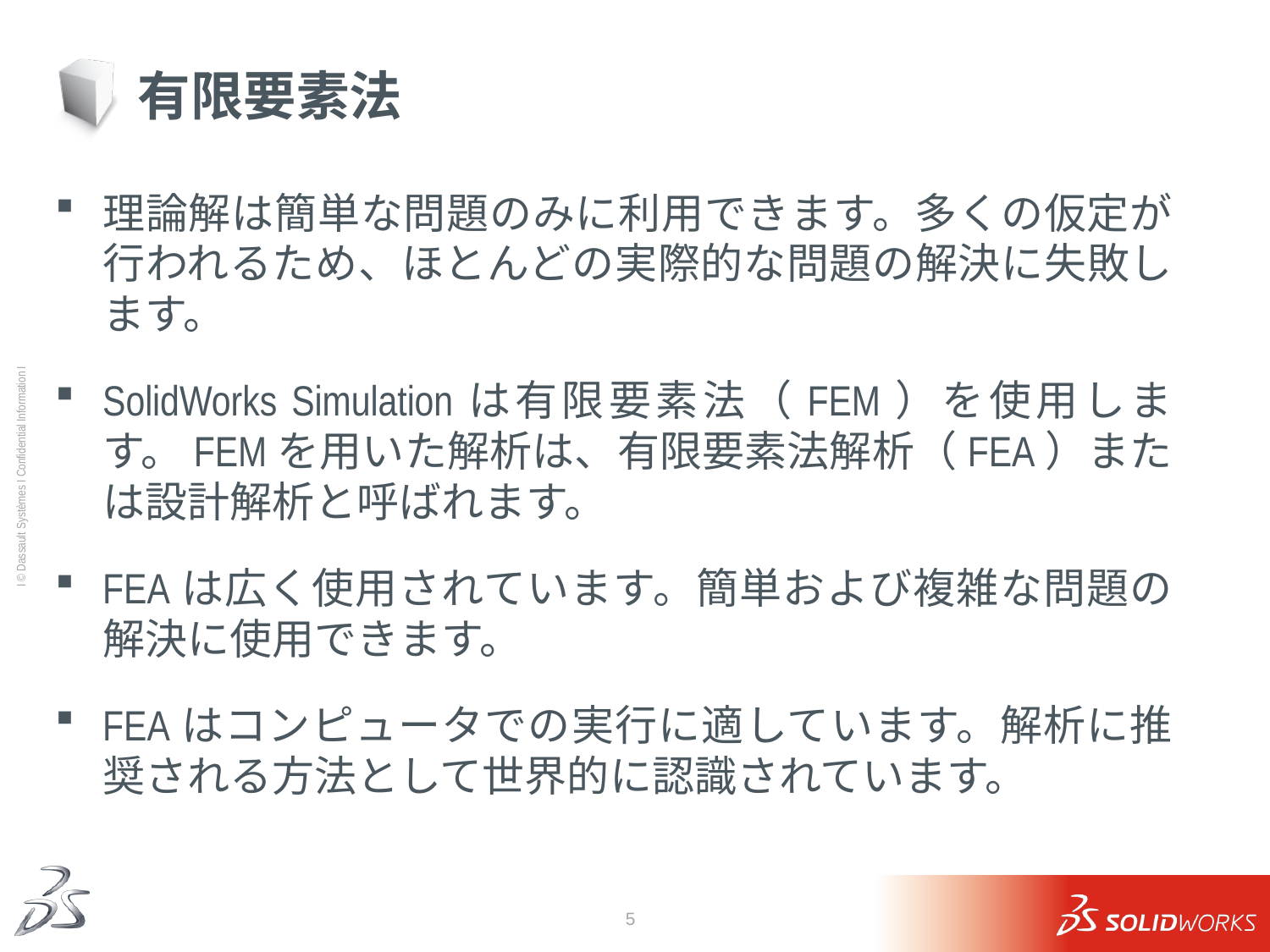

# 有限要素法
理論解は簡単な問題のみに利用できます。多くの仮定が行われるため、ほとんどの実際的な問題の解決に失敗します。
SolidWorks Simulationは有限要素法（FEM）を使用します。FEMを用いた解析は、有限要素法解析（FEA）または設計解析と呼ばれます。
FEAは広く使用されています。簡単および複雑な問題の解決に使用できます。
FEAはコンピュータでの実行に適しています。解析に推奨される方法として世界的に認識されています。